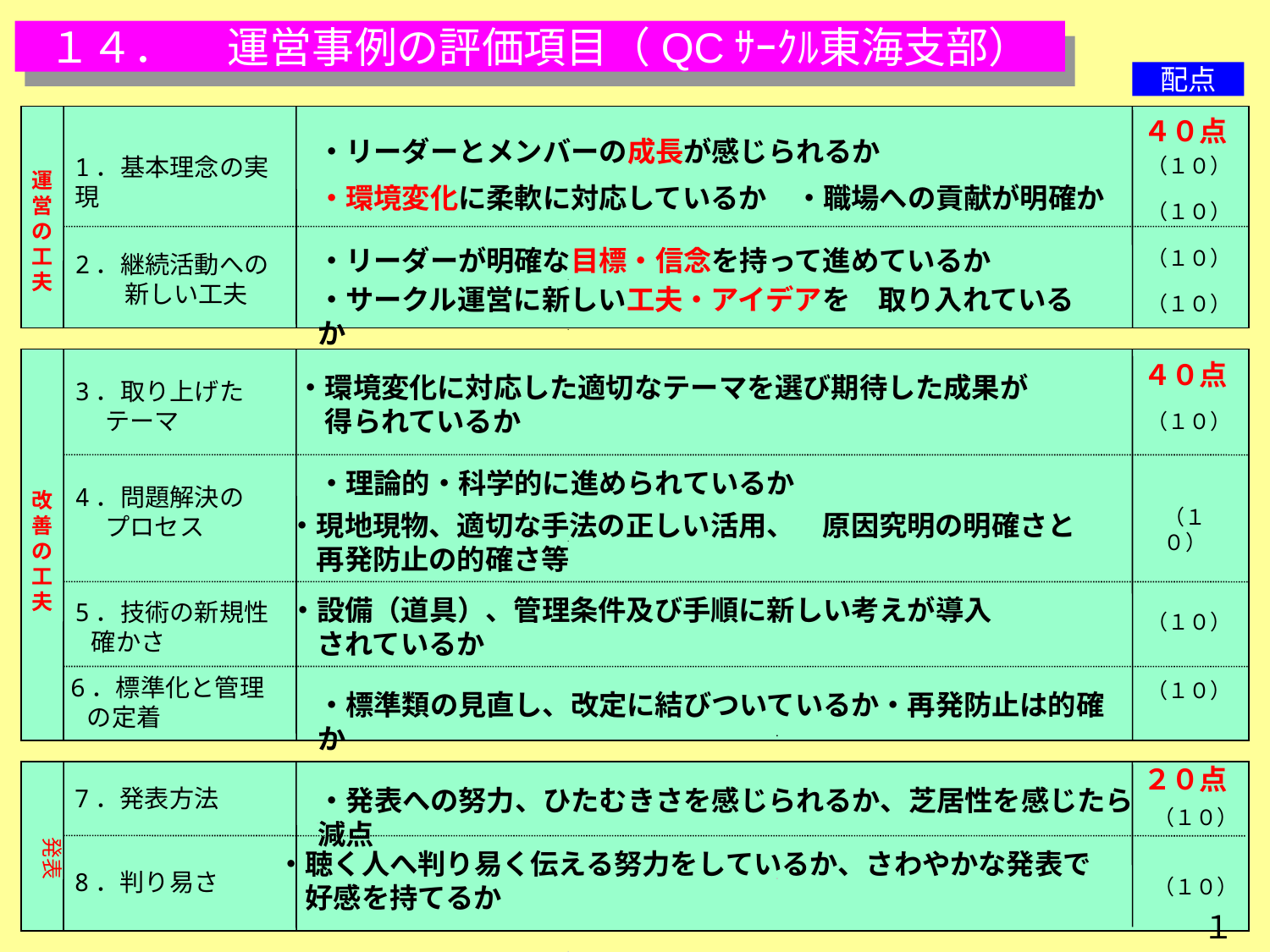

１４． 　運営事例の評価項目（QCｻｰｸﾙ東海支部）

　配点

４０点
・リーダーとメンバーの成長が感じられるか
1．基本理念の実現
（１０）

運営の工夫
・環境変化に柔軟に対応しているか　・職場への貢献が明確か
（１０）

・リーダーが明確な目標・信念を持って進めているか
（１０）
2．継続活動への
　　新しい工夫

・サークル運営に新しい工夫・アイデアを　取り入れているか
（１０）

４０点
・環境変化に対応した適切なテーマを選び期待した成果が
　得られているか
3．取り上げた
　 テーマ

（１０）

・理論的・科学的に進められているか

4．問題解決の
　 プロセス
改善の工夫
（１０）
・現地現物、適切な手法の正しい活用、　原因究明の明確さと
　再発防止の的確さ等

・設備（道具）、管理条件及び手順に新しい考えが導入
　されているか

5．技術の新規性
   確かさ
（１０）

6．標準化と管理
   の定着
（１０）
・標準類の見直し、改定に結びついているか・再発防止は的確か

２０点
・発表への努力、ひたむきさを感じられるか、芝居性を感じたら減点
7．発表方法

（１０）

発表

・聴く人へ判り易く伝える努力をしているか、さわやかな発表で
　好感を持てるか
8．判り易さ
（１０）

１６